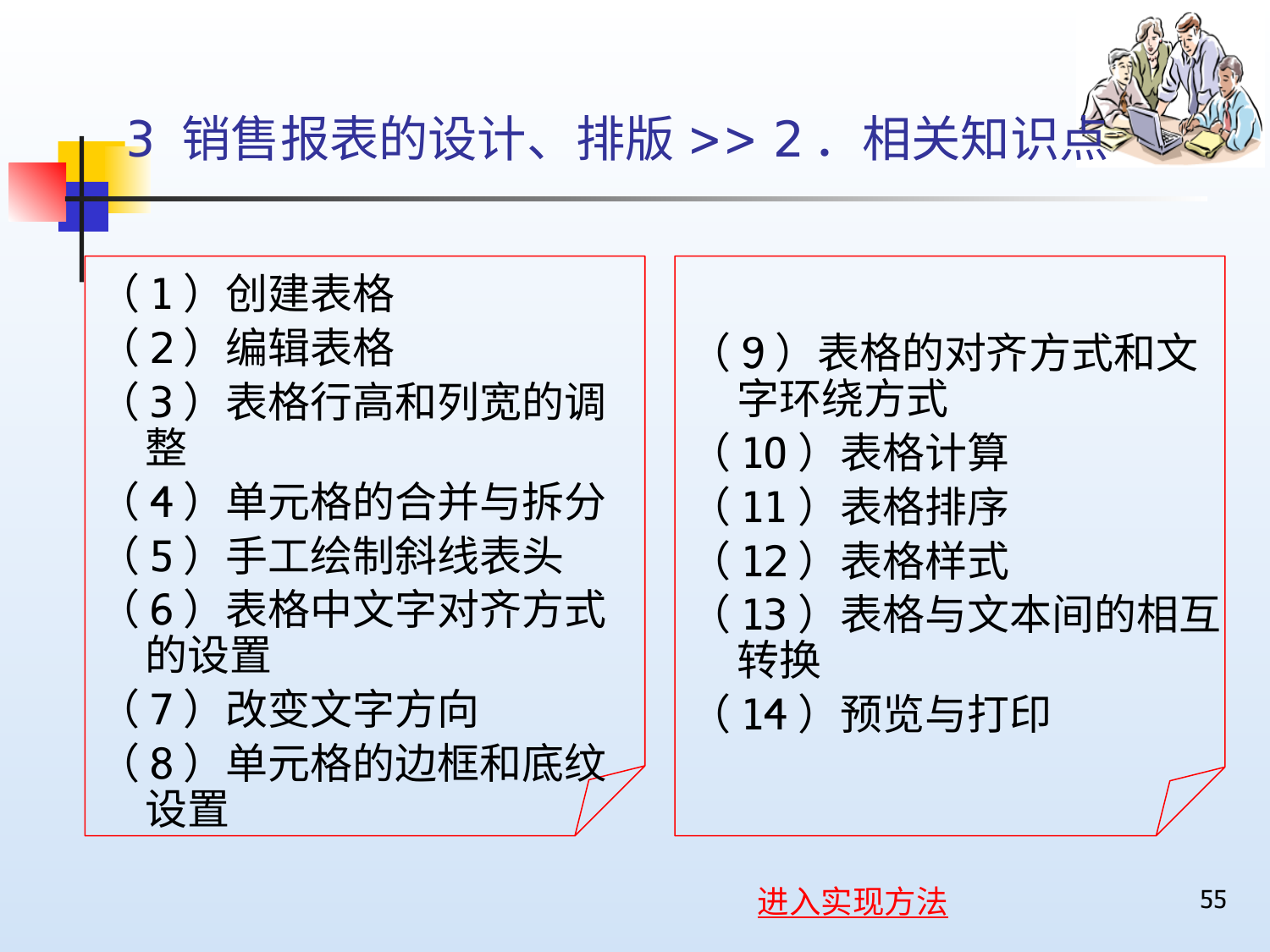

# 3 销售报表的设计、排版>> 2．相关知识点

（1）创建表格
（2）编辑表格
（3）表格行高和列宽的调整
（4）单元格的合并与拆分
（5）手工绘制斜线表头
（6）表格中文字对齐方式的设置
（7）改变文字方向
（8）单元格的边框和底纹设置

（9）表格的对齐方式和文字环绕方式
（10）表格计算
（11）表格排序
（12）表格样式
（13）表格与文本间的相互转换
（14）预览与打印
55
进入实现方法